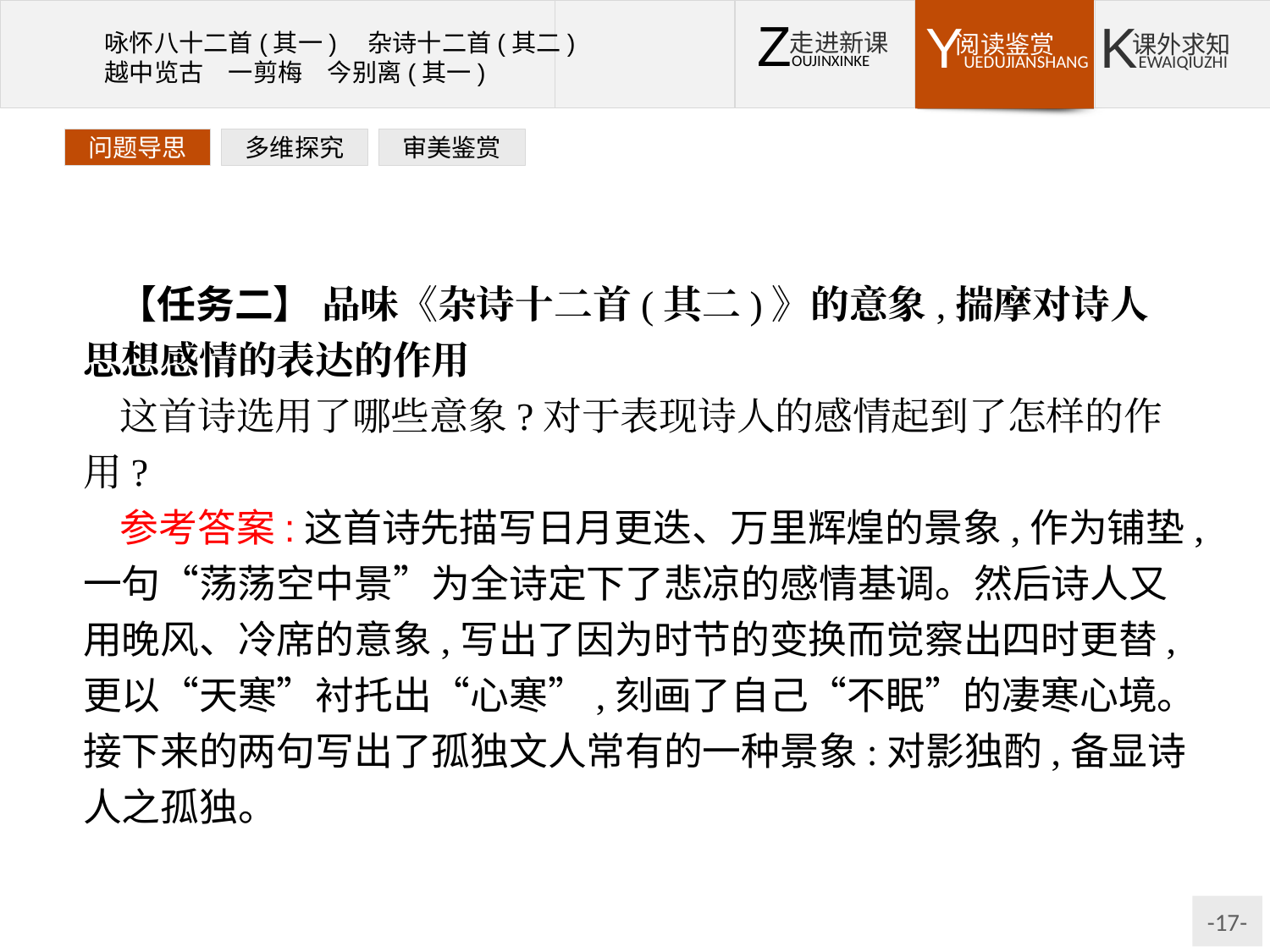

问题导思
多维探究
审美鉴赏
【任务二】 品味《杂诗十二首(其二)》的意象,揣摩对诗人思想感情的表达的作用
这首诗选用了哪些意象?对于表现诗人的感情起到了怎样的作用?
参考答案:这首诗先描写日月更迭、万里辉煌的景象,作为铺垫,一句“荡荡空中景”为全诗定下了悲凉的感情基调。然后诗人又用晚风、冷席的意象,写出了因为时节的变换而觉察出四时更替,更以“天寒”衬托出“心寒”,刻画了自己“不眠”的凄寒心境。接下来的两句写出了孤独文人常有的一种景象:对影独酌,备显诗人之孤独。